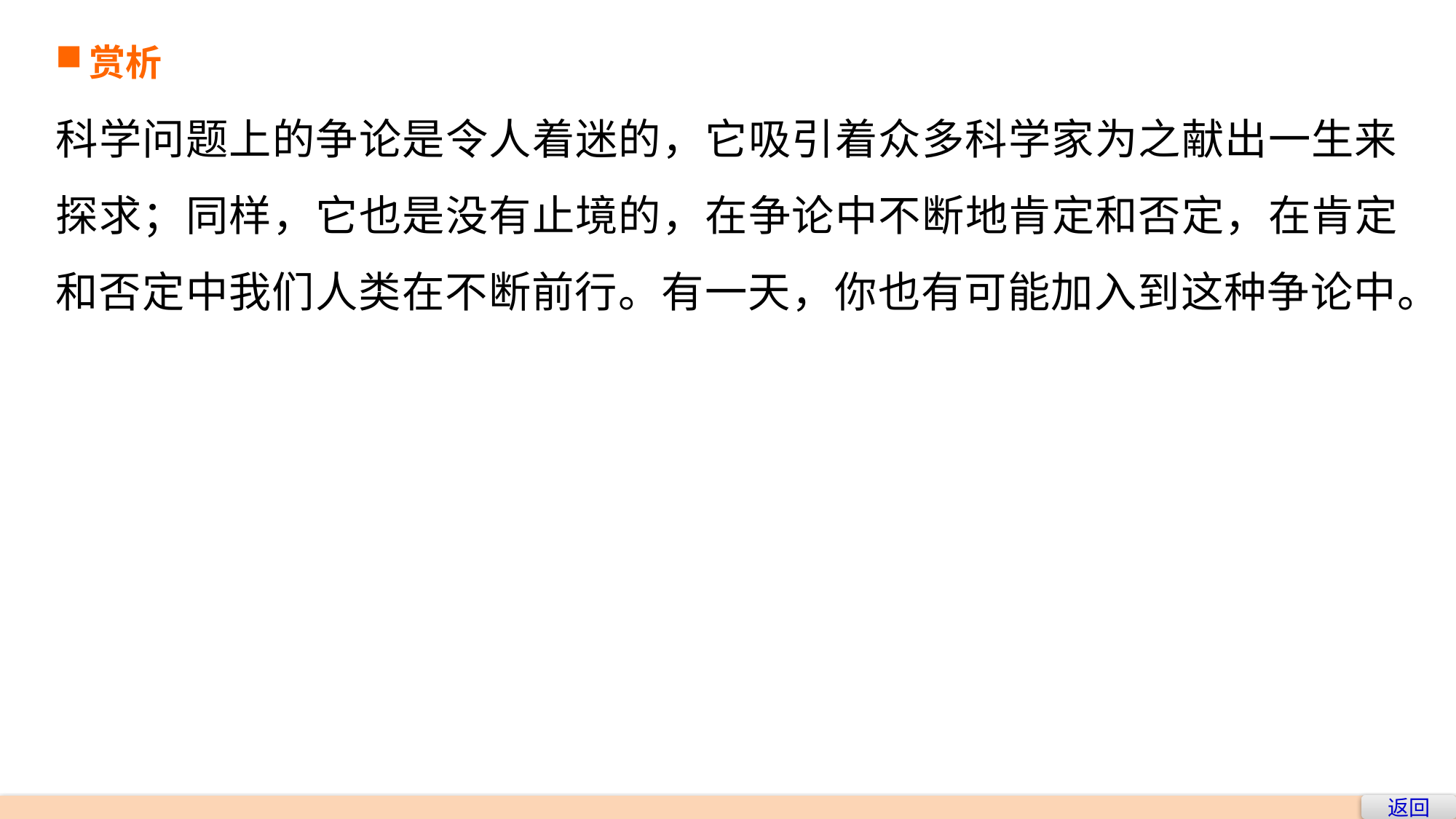

赏析
科学问题上的争论是令人着迷的，它吸引着众多科学家为之献出一生来探求；同样，它也是没有止境的，在争论中不断地肯定和否定，在肯定和否定中我们人类在不断前行。有一天，你也有可能加入到这种争论中。
返回